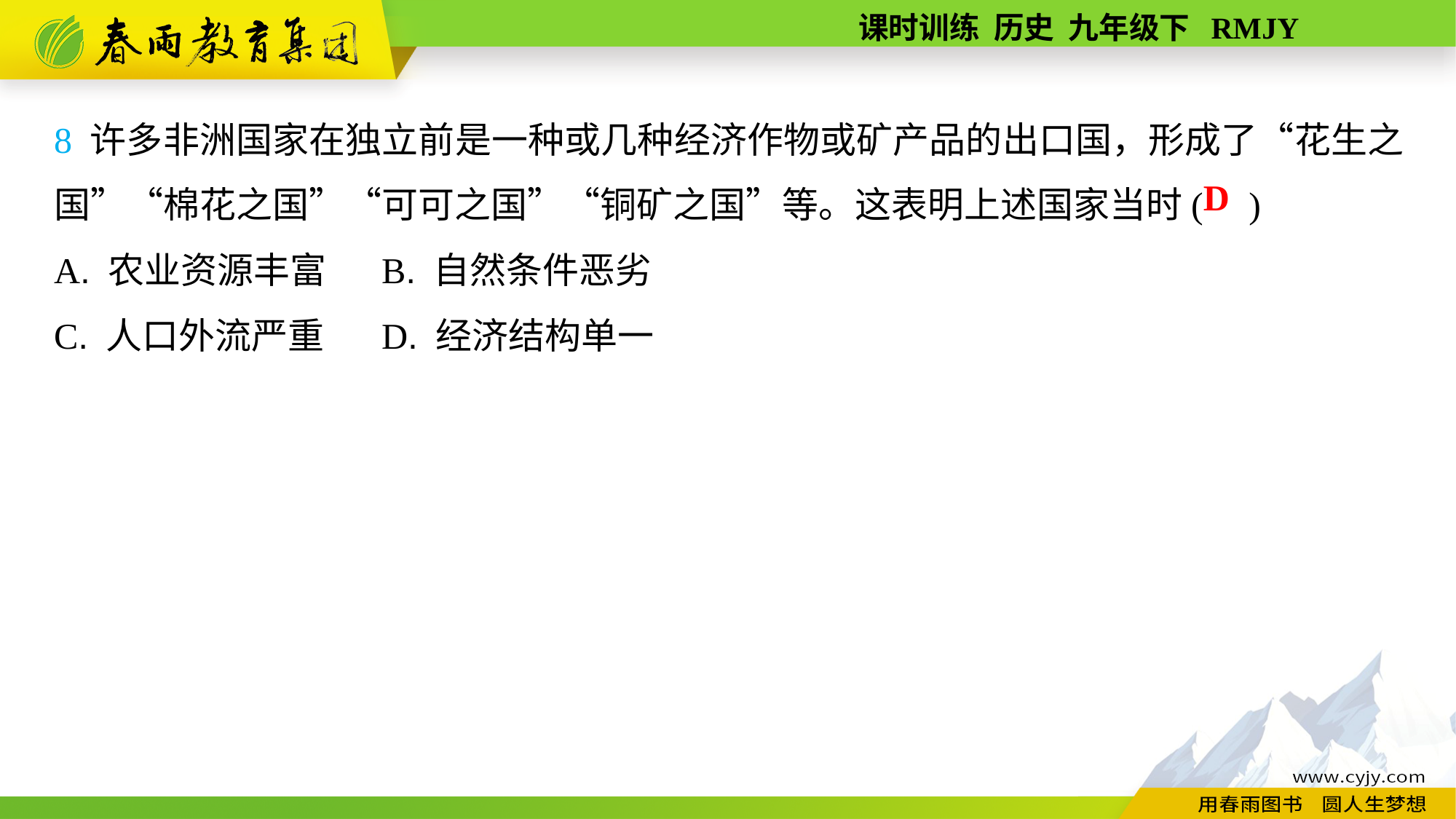

8 许多非洲国家在独立前是一种或几种经济作物或矿产品的出口国，形成了“花生之国”“棉花之国”“可可之国”“铜矿之国”等。这表明上述国家当时(     )
A. 农业资源丰富	B. 自然条件恶劣
C. 人口外流严重	D. 经济结构单一
D